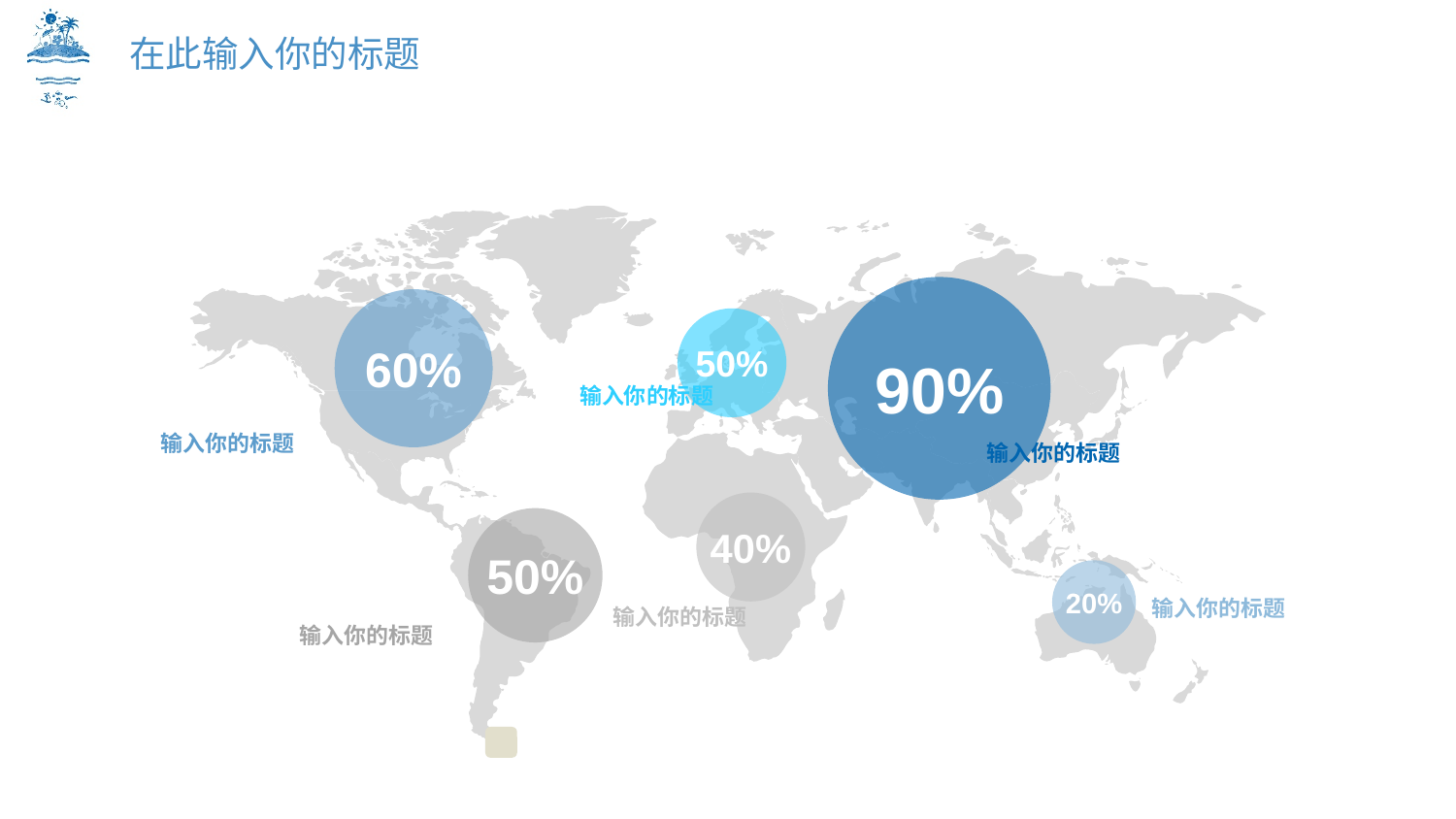

在此输入你的标题

60%
50%
90%
输入你的标题
输入你的标题
输入你的标题

40%
50%

20%
输入你的标题
输入你的标题
输入你的标题